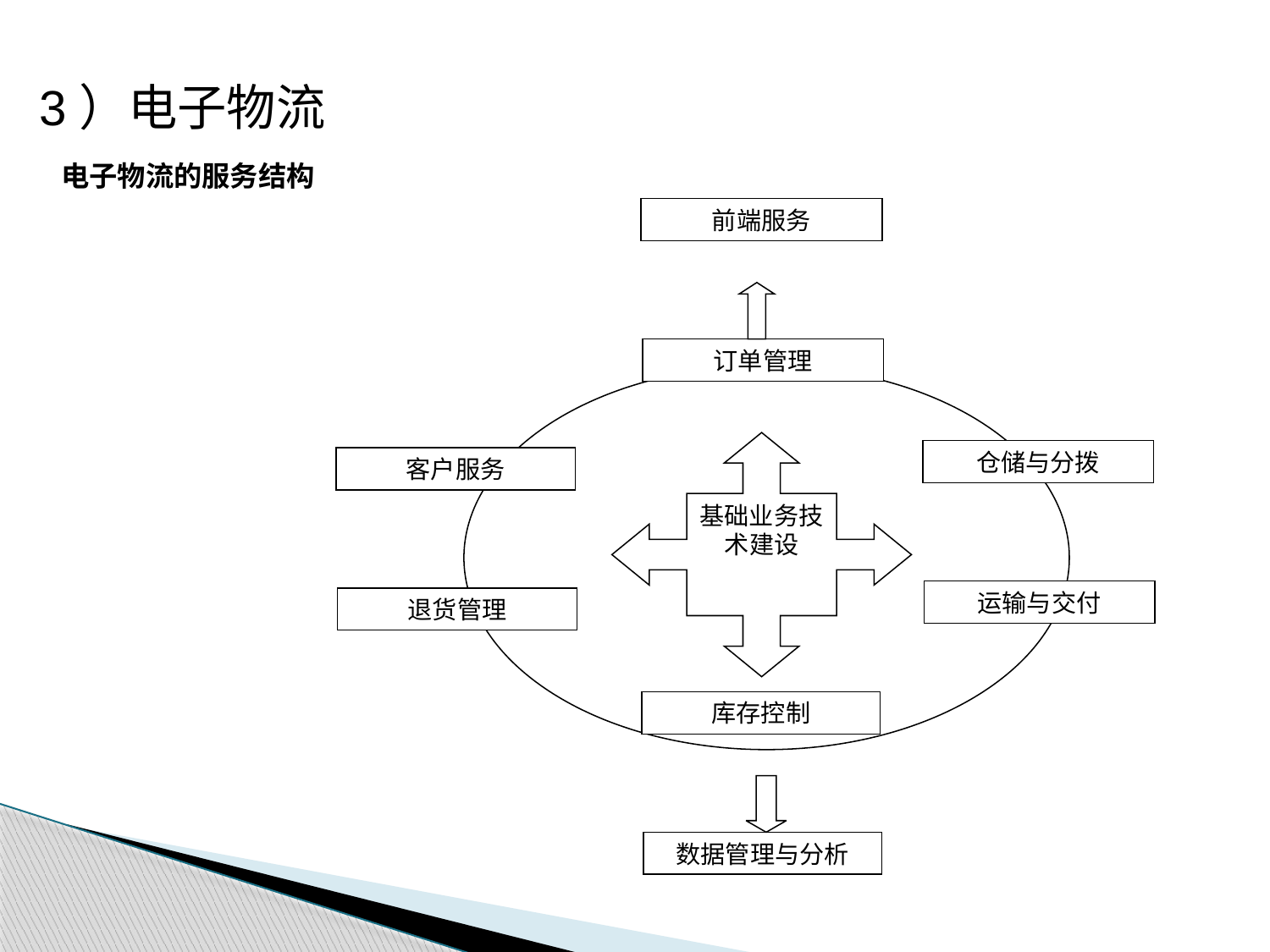

3）电子物流
电子物流的服务结构
前端服务
订单管理
基础业务技术建设
仓储与分拨
运输与交付
客户服务
退货管理
库存控制
数据管理与分析